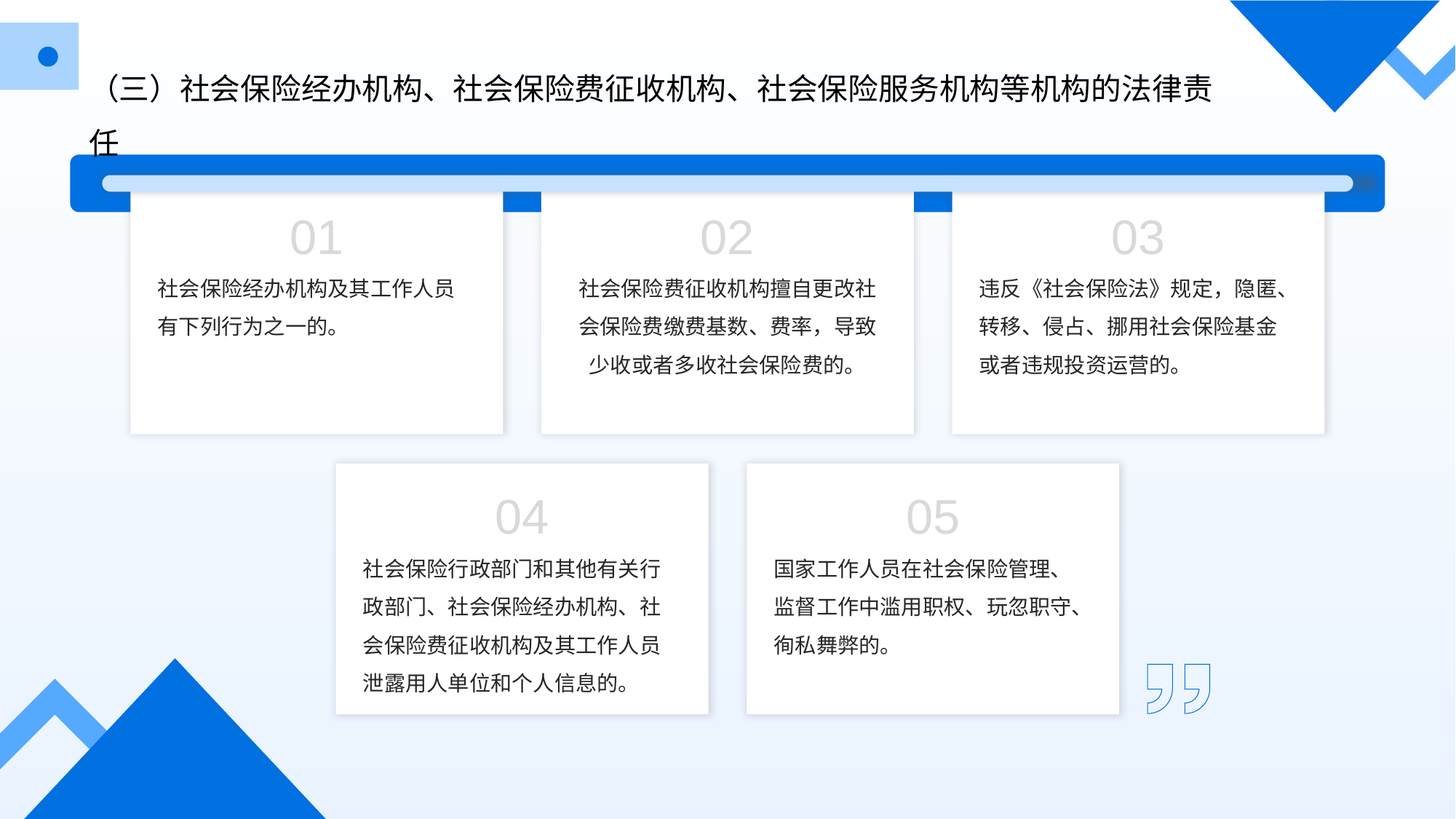

（三）社会保险经办机构、社会保险费征收机构、社会保险服务机构等机构的法律责任

01
02
03
社会保险经办机构及其工作人员有下列行为之一的。
社会保险费征收机构擅自更改社会保险费缴费基数、费率，导致少收或者多收社会保险费的。
违反《社会保险法》规定，隐匿、转移、侵占、挪用社会保险基金或者违规投资运营的。

04
05
社会保险行政部门和其他有关行政部门、社会保险经办机构、社会保险费征收机构及其工作人员泄露用人单位和个人信息的。
国家工作人员在社会保险管理、监督工作中滥用职权、玩忽职守、徇私舞弊的。